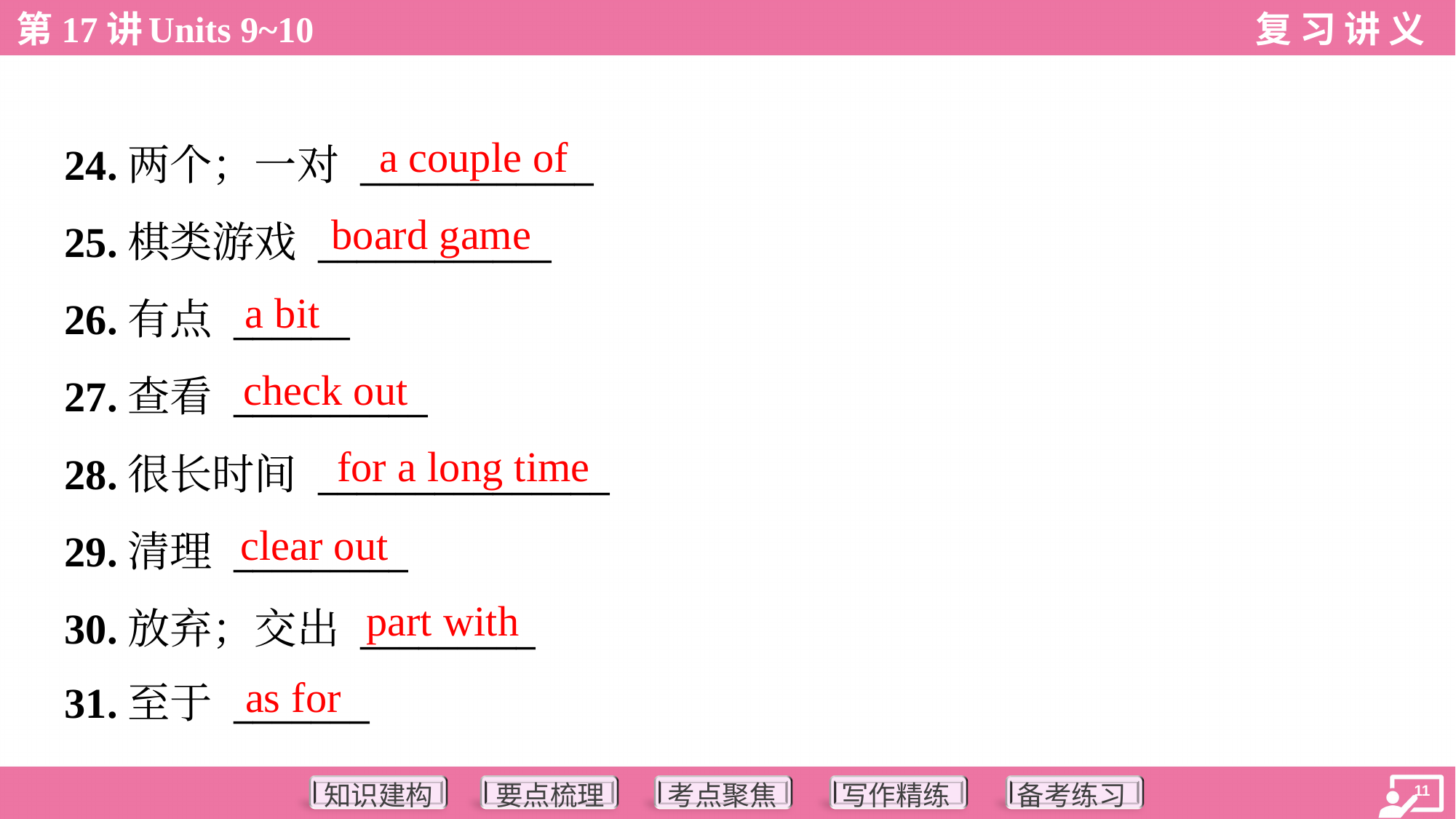

a couple of
24.两个；一对 ____________
25.棋类游戏 ____________
26.有点 ______
27.查看 __________
28.很长时间 _______________
29.清理 _________
30.放弃；交出 _________
31.至于 _______
board game
a bit
check out
for a long time
clear out
part with
as for